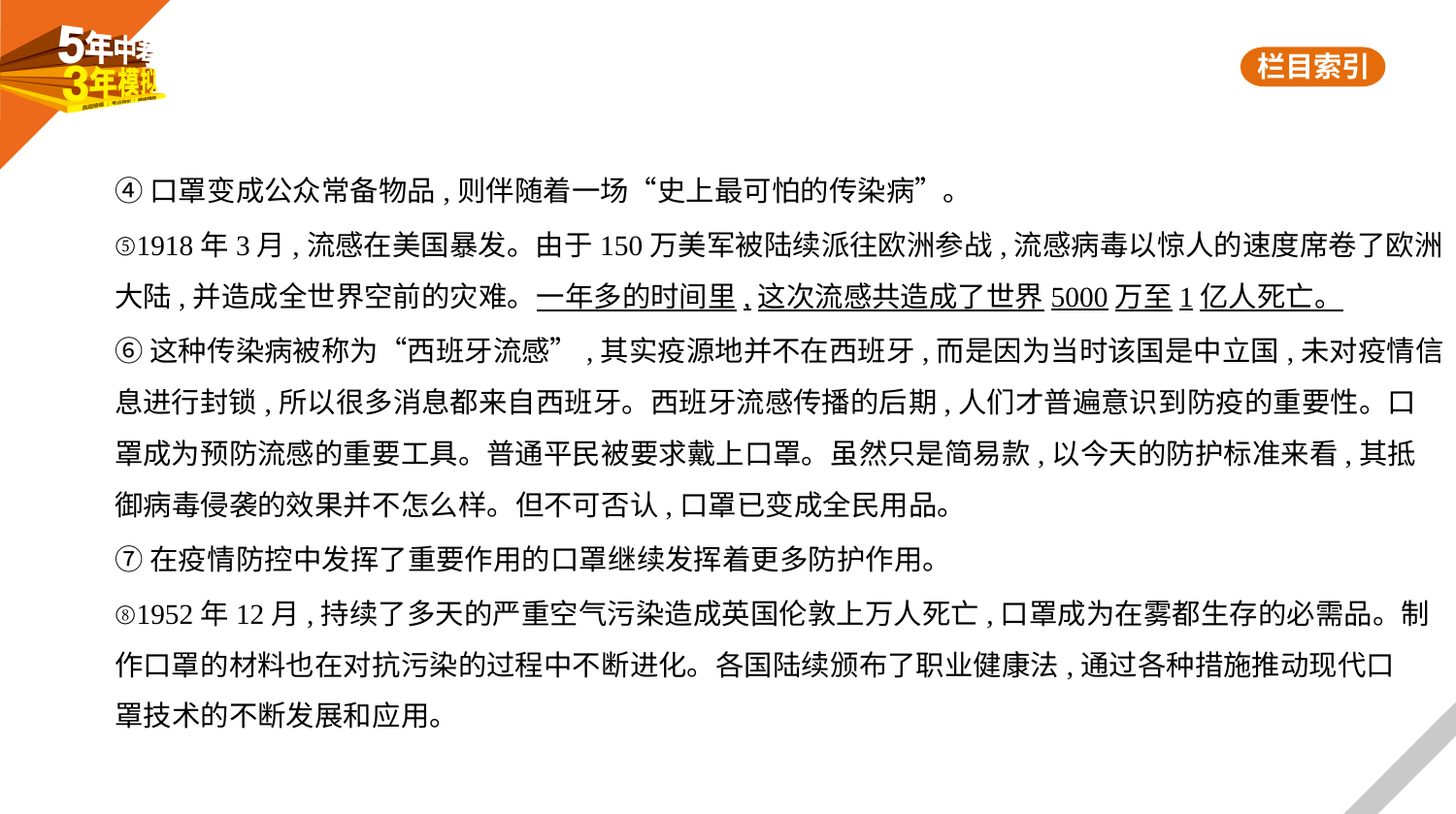

④口罩变成公众常备物品,则伴随着一场“史上最可怕的传染病”。
⑤1918年3月,流感在美国暴发。由于150万美军被陆续派往欧洲参战,流感病毒以惊人的速度席卷了欧洲
大陆,并造成全世界空前的灾难。一年多的时间里,这次流感共造成了世界5000万至1亿人死亡。
⑥这种传染病被称为“西班牙流感”,其实疫源地并不在西班牙,而是因为当时该国是中立国,未对疫情信
息进行封锁,所以很多消息都来自西班牙。西班牙流感传播的后期,人们才普遍意识到防疫的重要性。口
罩成为预防流感的重要工具。普通平民被要求戴上口罩。虽然只是简易款,以今天的防护标准来看,其抵
御病毒侵袭的效果并不怎么样。但不可否认,口罩已变成全民用品。
⑦在疫情防控中发挥了重要作用的口罩继续发挥着更多防护作用。
⑧1952年12月,持续了多天的严重空气污染造成英国伦敦上万人死亡,口罩成为在雾都生存的必需品。制
作口罩的材料也在对抗污染的过程中不断进化。各国陆续颁布了职业健康法,通过各种措施推动现代口
罩技术的不断发展和应用。